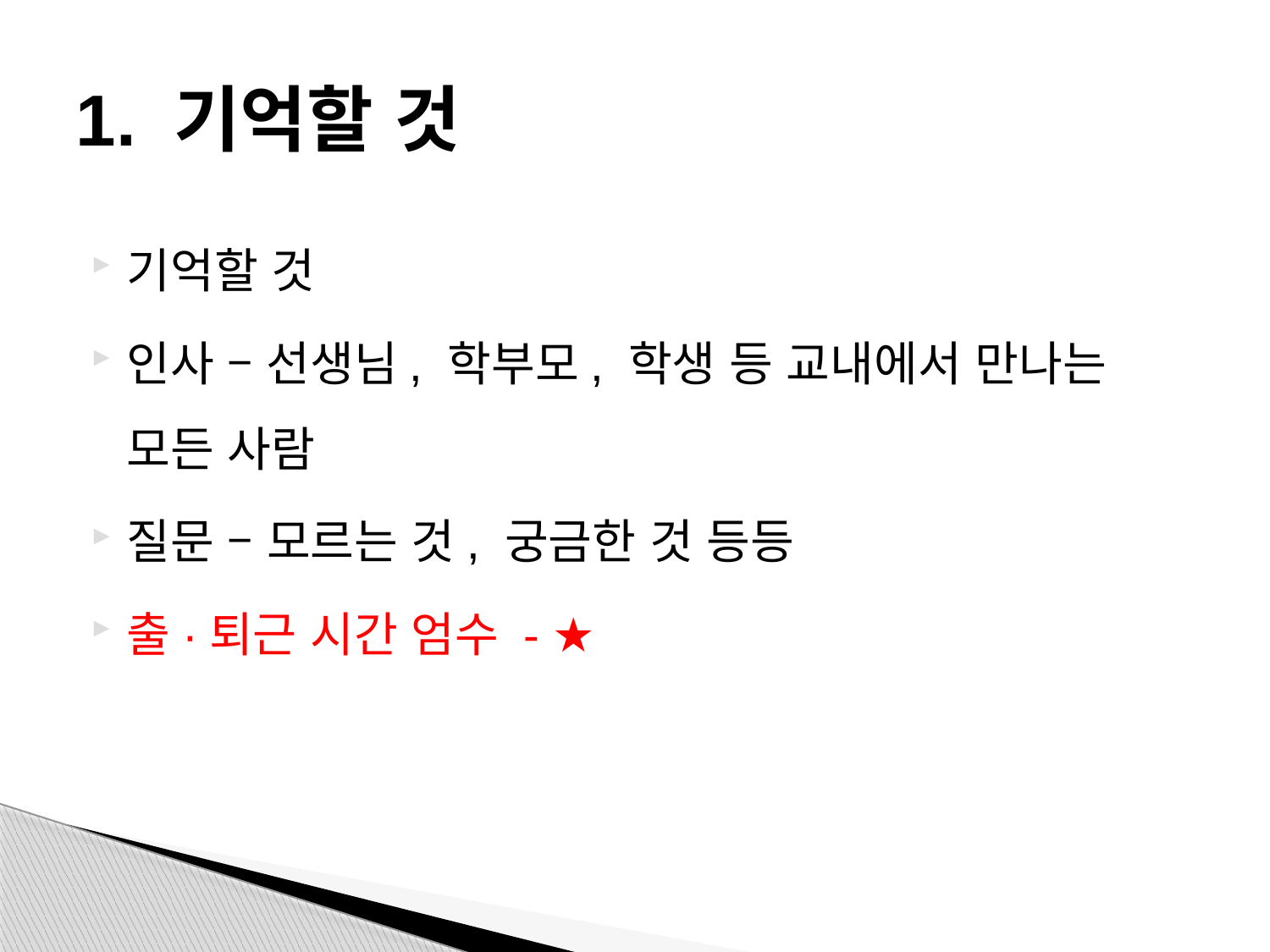

# 1. 기억할 것
기억할 것
인사 – 선생님, 학부모, 학생 등 교내에서 만나는 모든 사람
질문 – 모르는 것, 궁금한 것 등등
출·퇴근 시간 엄수 - ★